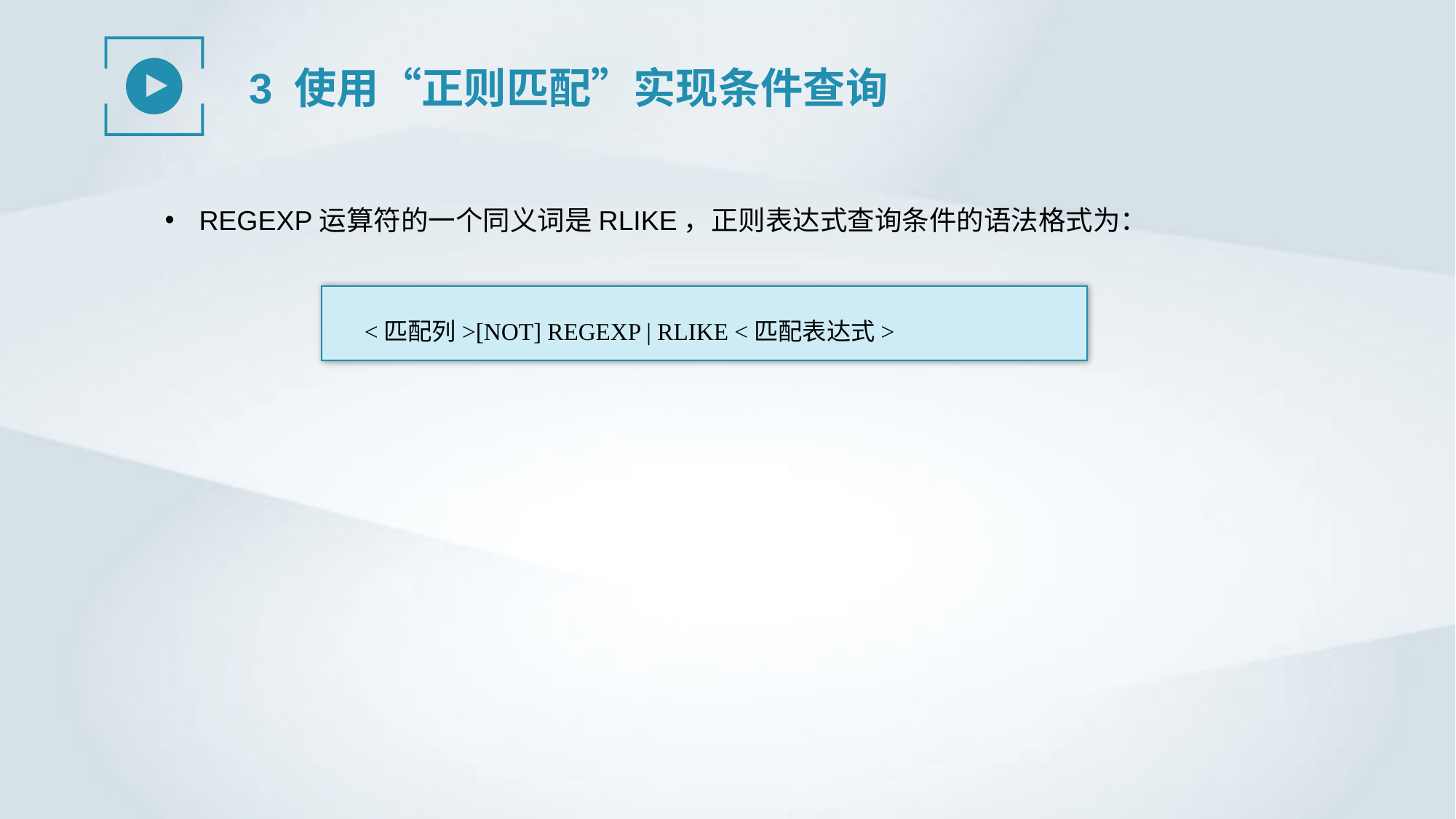

3 使用“正则匹配”实现条件查询
REGEXP运算符的一个同义词是RLIKE，正则表达式查询条件的语法格式为：
<匹配列>[NOT] REGEXP | RLIKE <匹配表达式>